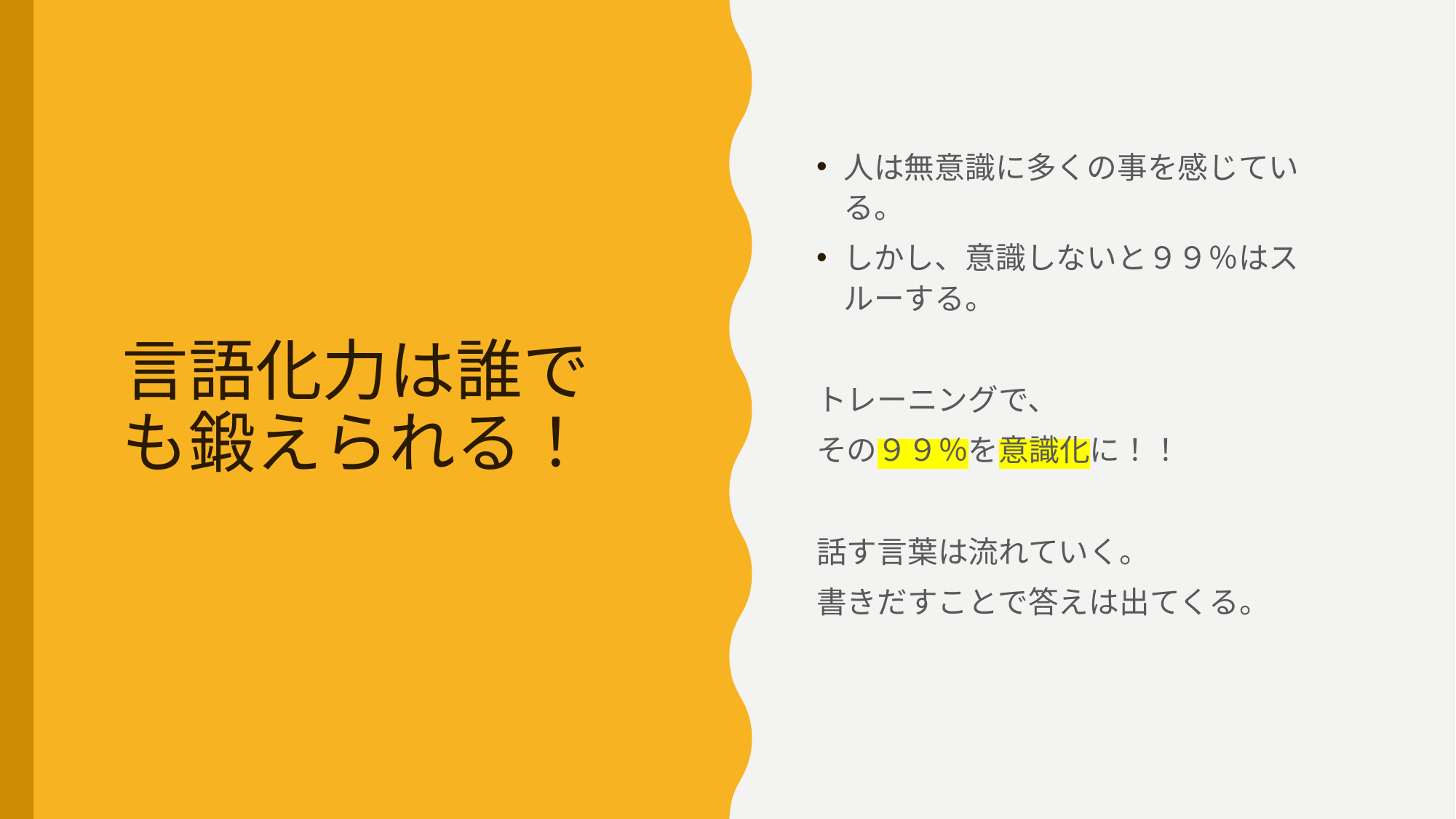

人は無意識に多くの事を感じている。
しかし、意識しないと９９％はスルーする。

トレーニングで、
その９９％を意識化に！！

話す言葉は流れていく。
書きだすことで答えは出てくる。

# 言語化力は誰でも鍛えられる！